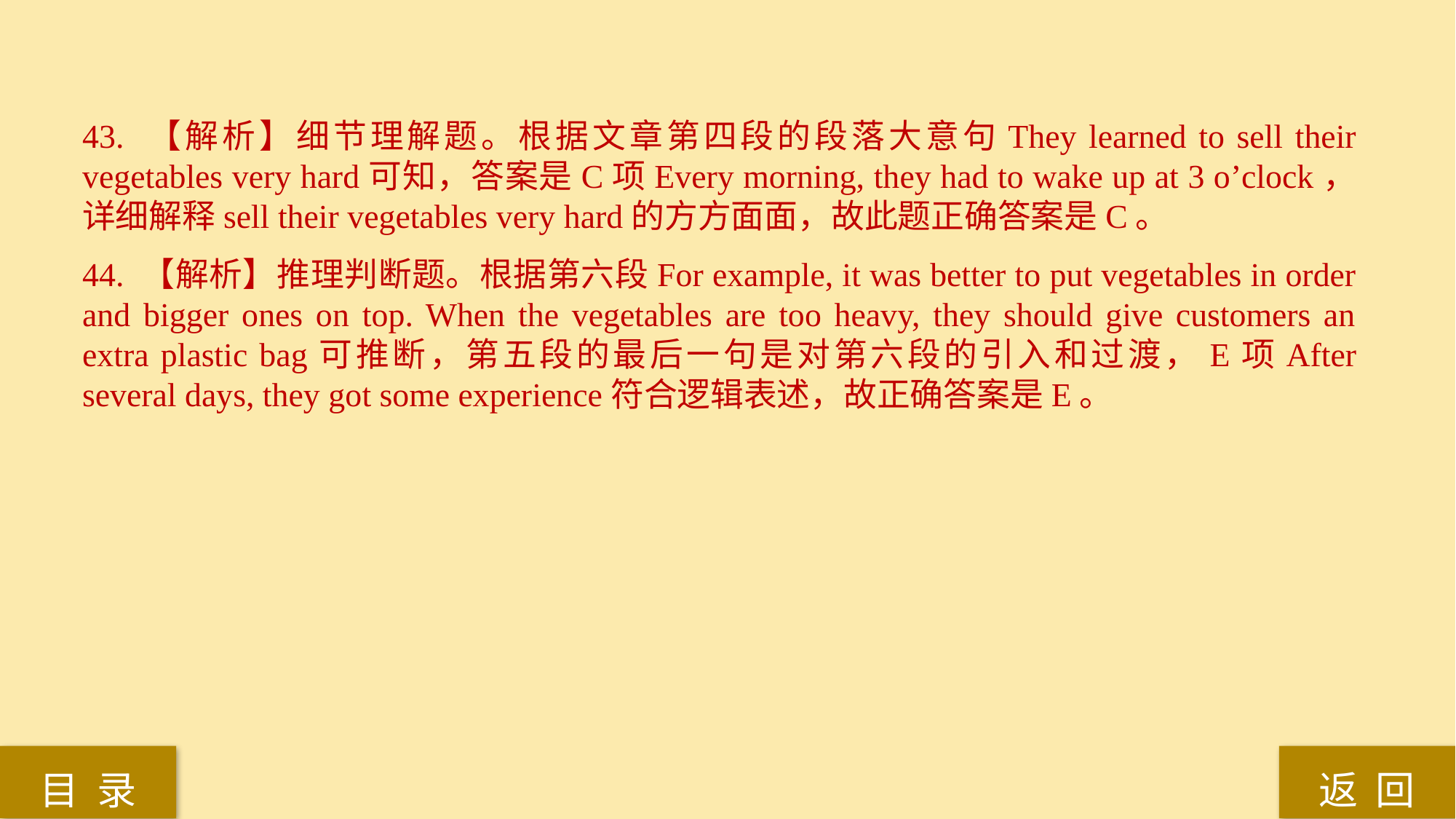

43. 【解析】细节理解题。根据文章第四段的段落大意句They learned to sell their vegetables very hard可知，答案是C项Every morning, they had to wake up at 3 o’clock，详细解释sell their vegetables very hard的方方面面，故此题正确答案是C。
44. 【解析】推理判断题。根据第六段For example, it was better to put vegetables in order and bigger ones on top. When the vegetables are too heavy, they should give customers an extra plastic bag可推断，第五段的最后一句是对第六段的引入和过渡，E项After several days, they got some experience符合逻辑表述，故正确答案是E。
返  回